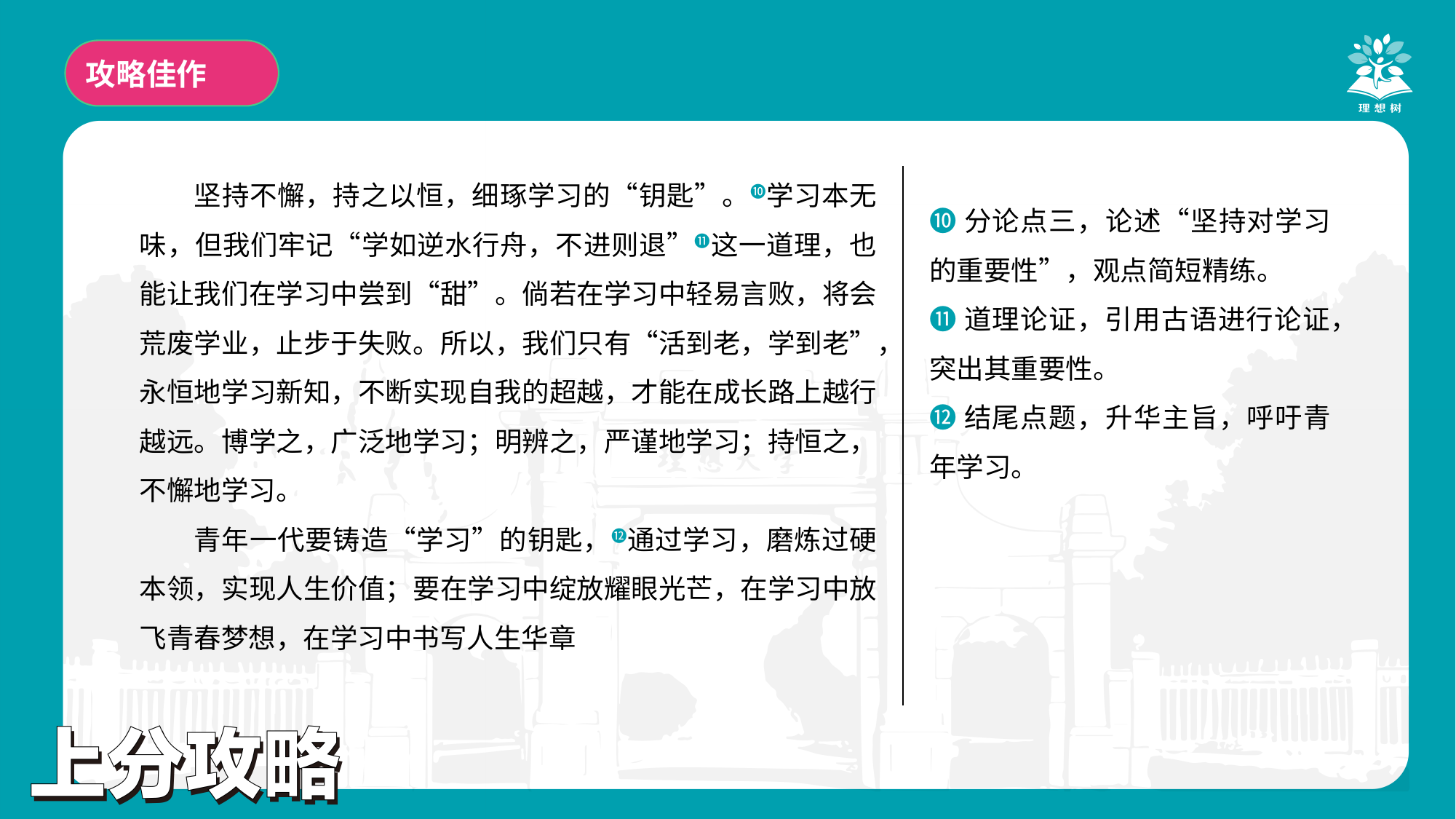

攻略佳作
坚持不懈，持之以恒，细琢学习的“钥匙”。➓学习本无味，但我们牢记“学如逆水行舟，不进则退”⓫这一道理，也能让我们在学习中尝到“甜”。倘若在学习中轻易言败，将会荒废学业，止步于失败。所以，我们只有“活到老，学到老”，永恒地学习新知，不断实现自我的超越，才能在成长路上越行越远。博学之，广泛地学习；明辨之，严谨地学习；持恒之，不懈地学习。
青年一代要铸造“学习”的钥匙，⓬通过学习，磨炼过硬本领，实现人生价值；要在学习中绽放耀眼光芒，在学习中放飞青春梦想，在学习中书写人生华章
➓分论点三，论述“坚持对学习的重要性”，观点简短精练。
⓫道理论证，引用古语进行论证，突出其重要性。
⓬结尾点题，升华主旨，呼吁青年学习。